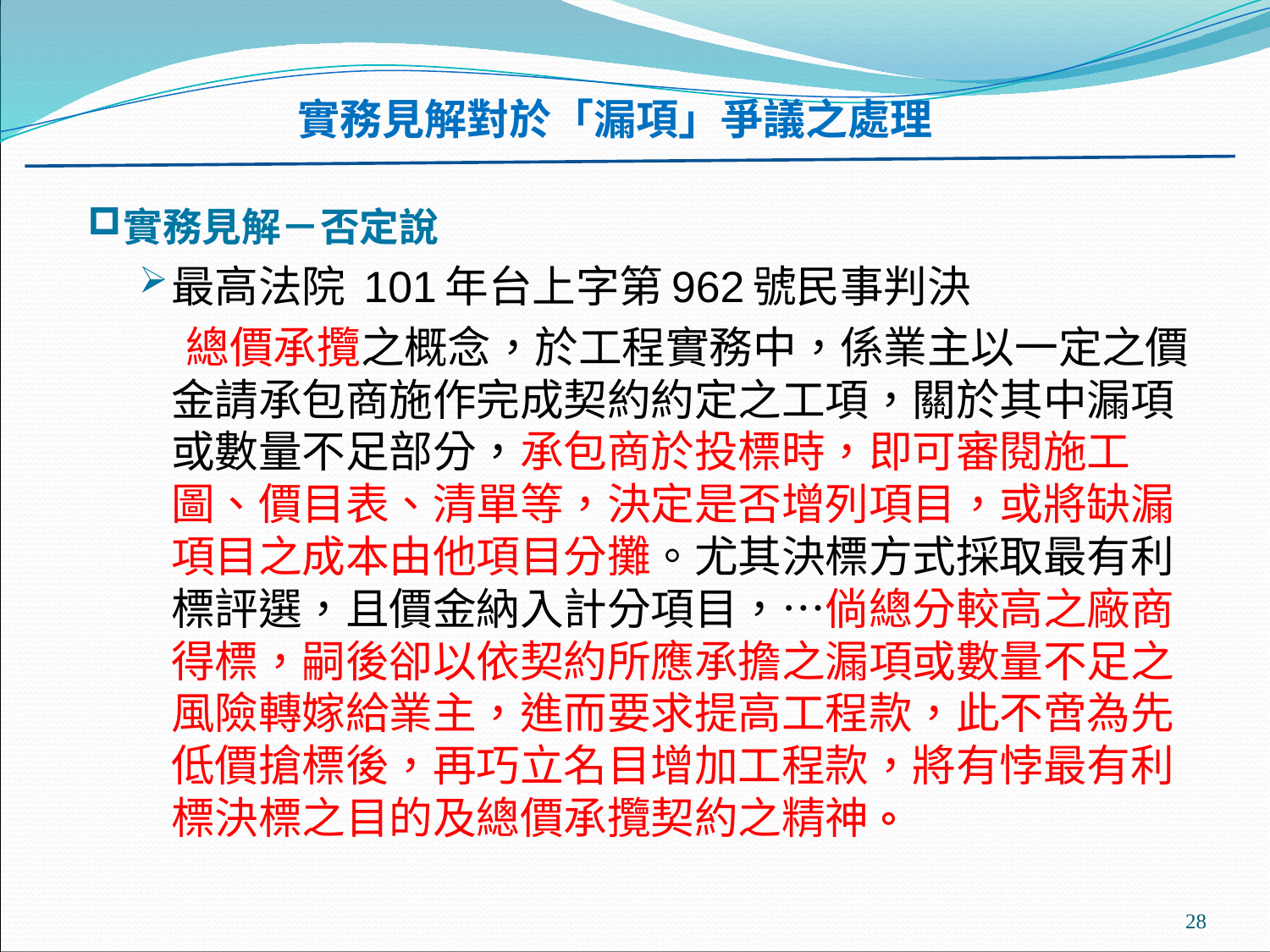

實務見解對於「漏項」爭議之處理
#
實務見解－否定說
最高法院 101年台上字第962號民事判決
    總價承攬之概念，於工程實務中，係業主以一定之價金請承包商施作完成契約約定之工項，關於其中漏項或數量不足部分，承包商於投標時，即可審閱施工圖、價目表、清單等，決定是否增列項目，或將缺漏項目之成本由他項目分攤。尤其決標方式採取最有利標評選，且價金納入計分項目，…倘總分較高之廠商得標，嗣後卻以依契約所應承擔之漏項或數量不足之風險轉嫁給業主，進而要求提高工程款，此不啻為先低價搶標後，再巧立名目增加工程款，將有悖最有利標決標之目的及總價承攬契約之精神。
28